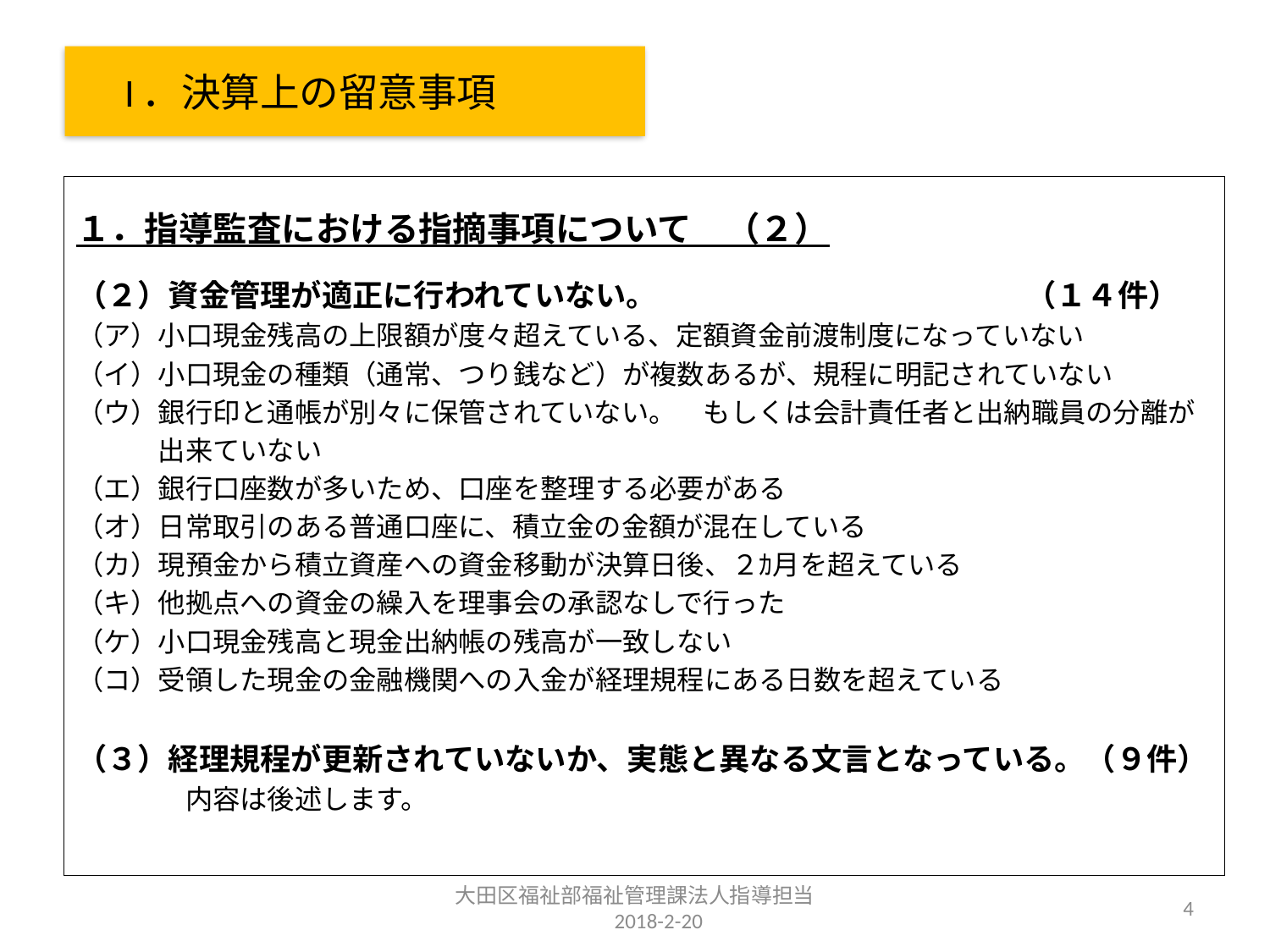

# I．決算上の留意事項

１．指導監査における指摘事項について　（２）

（２）資金管理が適正に行われていない。　　　　　　　　　　　　（１４件）
（ア）小口現金残高の上限額が度々超えている、定額資金前渡制度になっていない
（イ）小口現金の種類（通常、つり銭など）が複数あるが、規程に明記されていない
（ウ）銀行印と通帳が別々に保管されていない。　もしくは会計責任者と出納職員の分離が
　　　出来ていない
（エ）銀行口座数が多いため、口座を整理する必要がある
（オ）日常取引のある普通口座に、積立金の金額が混在している
（カ）現預金から積立資産への資金移動が決算日後、２ｶ月を超えている
（キ）他拠点への資金の繰入を理事会の承認なしで行った
（ケ）小口現金残高と現金出納帳の残高が一致しない
（コ）受領した現金の金融機関への入金が経理規程にある日数を超えている

（３）経理規程が更新されていないか、実態と異なる文言となっている。（９件）
　　　　内容は後述します。
大田区福祉部福祉管理課法人指導担当　　2018-2-20
4